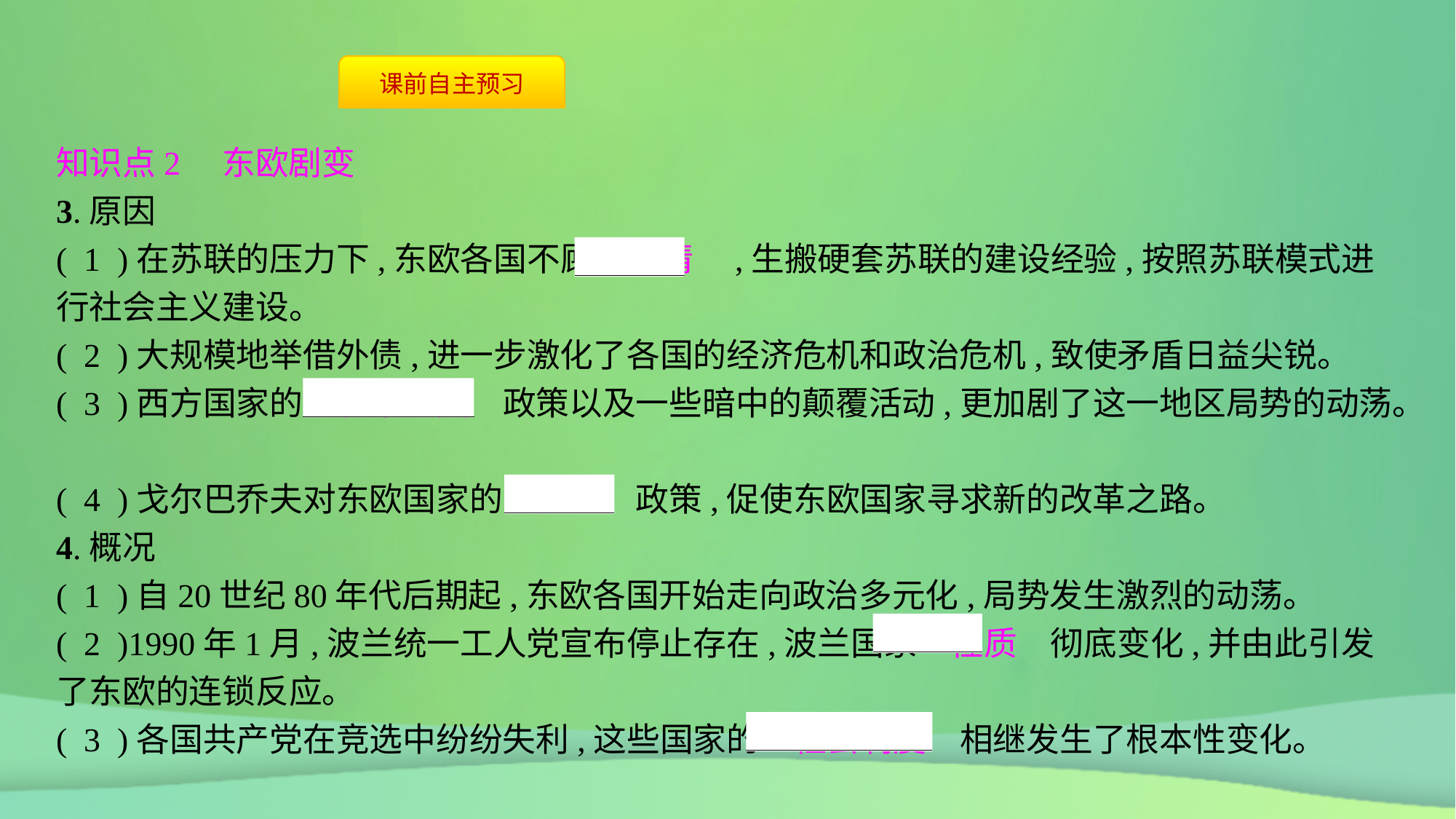

知识点2　东欧剧变
3.原因
(  1  )在苏联的压力下,东欧各国不顾　国情　,生搬硬套苏联的建设经验,按照苏联模式进行社会主义建设。
(  2  )大规模地举借外债,进一步激化了各国的经济危机和政治危机,致使矛盾日益尖锐。
(  3  )西方国家的　和平演变　政策以及一些暗中的颠覆活动,更加剧了这一地区局势的动荡。
(  4  )戈尔巴乔夫对东欧国家的　松绑　政策,促使东欧国家寻求新的改革之路。
4.概况
(  1  )自20世纪80年代后期起,东欧各国开始走向政治多元化,局势发生激烈的动荡。
(  2  )1990年1月,波兰统一工人党宣布停止存在,波兰国家　性质　彻底变化,并由此引发了东欧的连锁反应。
(  3  )各国共产党在竞选中纷纷失利,这些国家的　社会制度　相继发生了根本性变化。